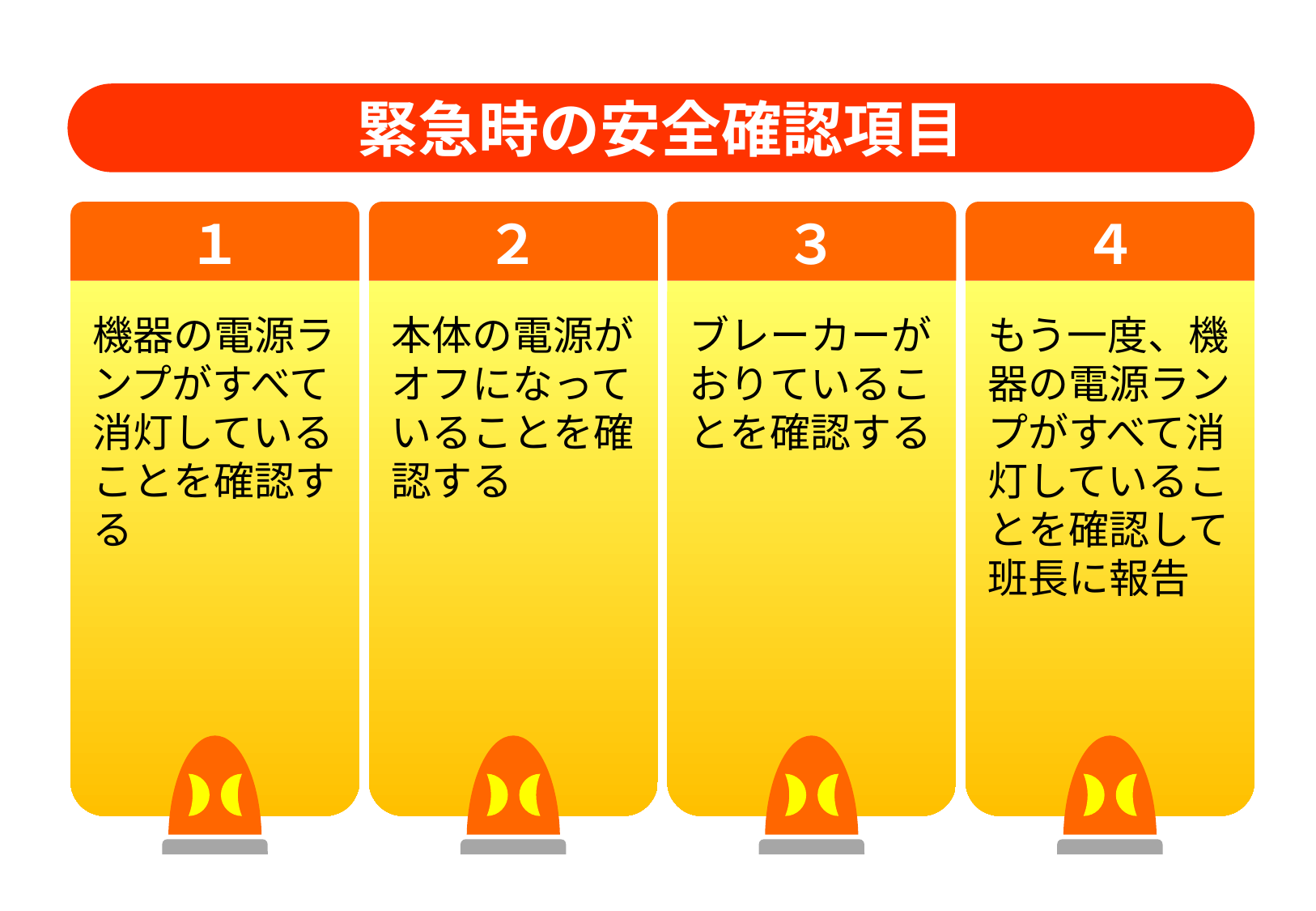

緊急時の安全確認項目
１
２
３
４
機器の電源ランプがすべて消灯していることを確認する
本体の電源がオフになっていることを確認する
ブレーカーがおりていることを確認する
もう一度、機器の電源ランプがすべて消灯していることを確認して班長に報告